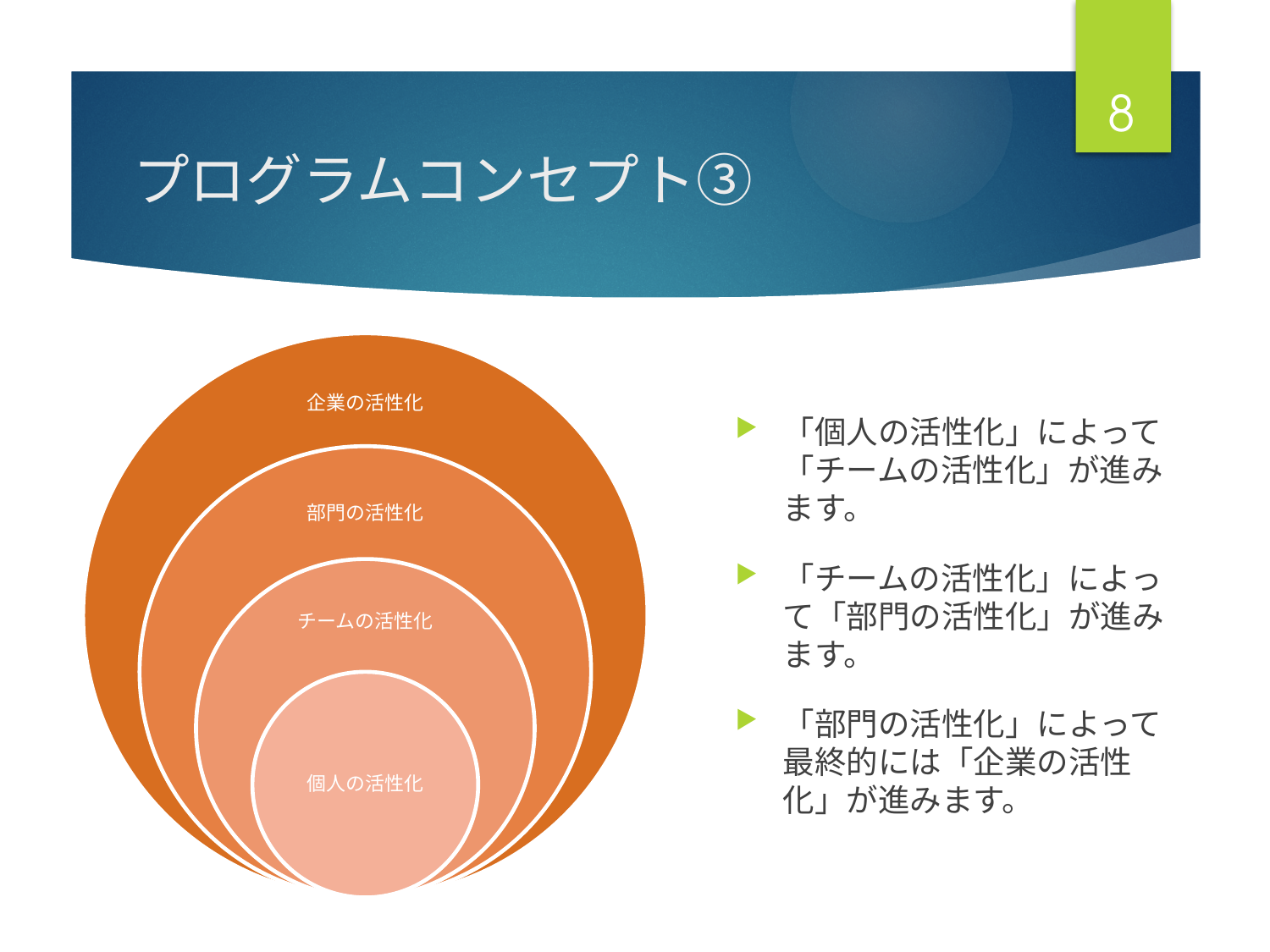

8
# プログラムコンセプト③
「個人の活性化」によって「チームの活性化」が進みます。
「チームの活性化」によって「部門の活性化」が進みます。
「部門の活性化」によって最終的には「企業の活性化」が進みます。
企業の活性化
部門の活性化
チームの活性化
個人の活性化